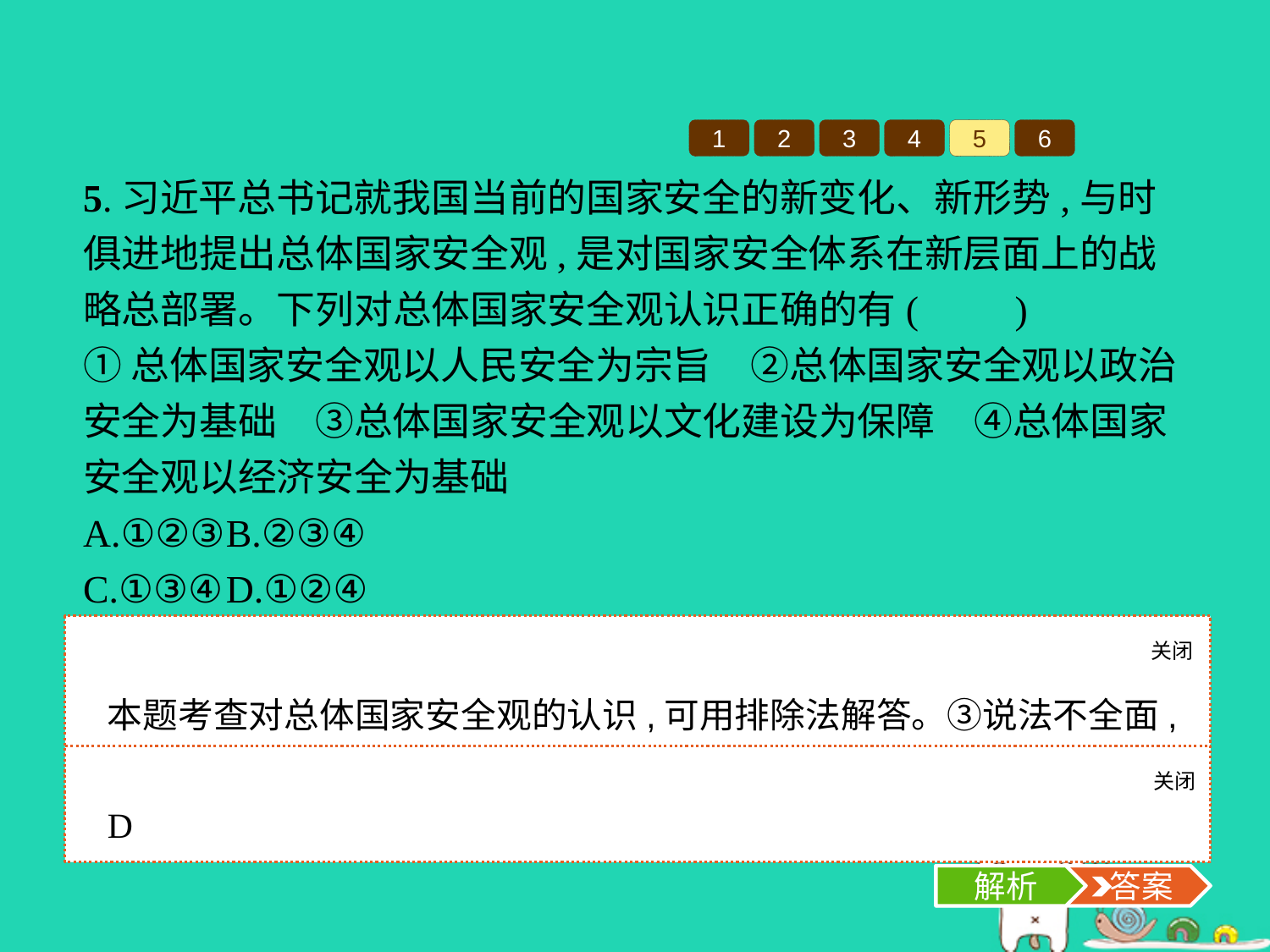

1
2
3
4
5
6
5.习近平总书记就我国当前的国家安全的新变化、新形势,与时俱进地提出总体国家安全观,是对国家安全体系在新层面上的战略总部署。下列对总体国家安全观认识正确的有(　　)
①总体国家安全观以人民安全为宗旨　②总体国家安全观以政治安全为基础　③总体国家安全观以文化建设为保障　④总体国家安全观以经济安全为基础
A.①②③	B.②③④
C.①③④	D.①②④

关闭
解析

本题考查对总体国家安全观的认识,可用排除法解答。③说法不全面,总体国家安全观应以军事、文化、社会安全为保障,应排除。故选D项。

关闭
解析
  答案

D
解析
  答案